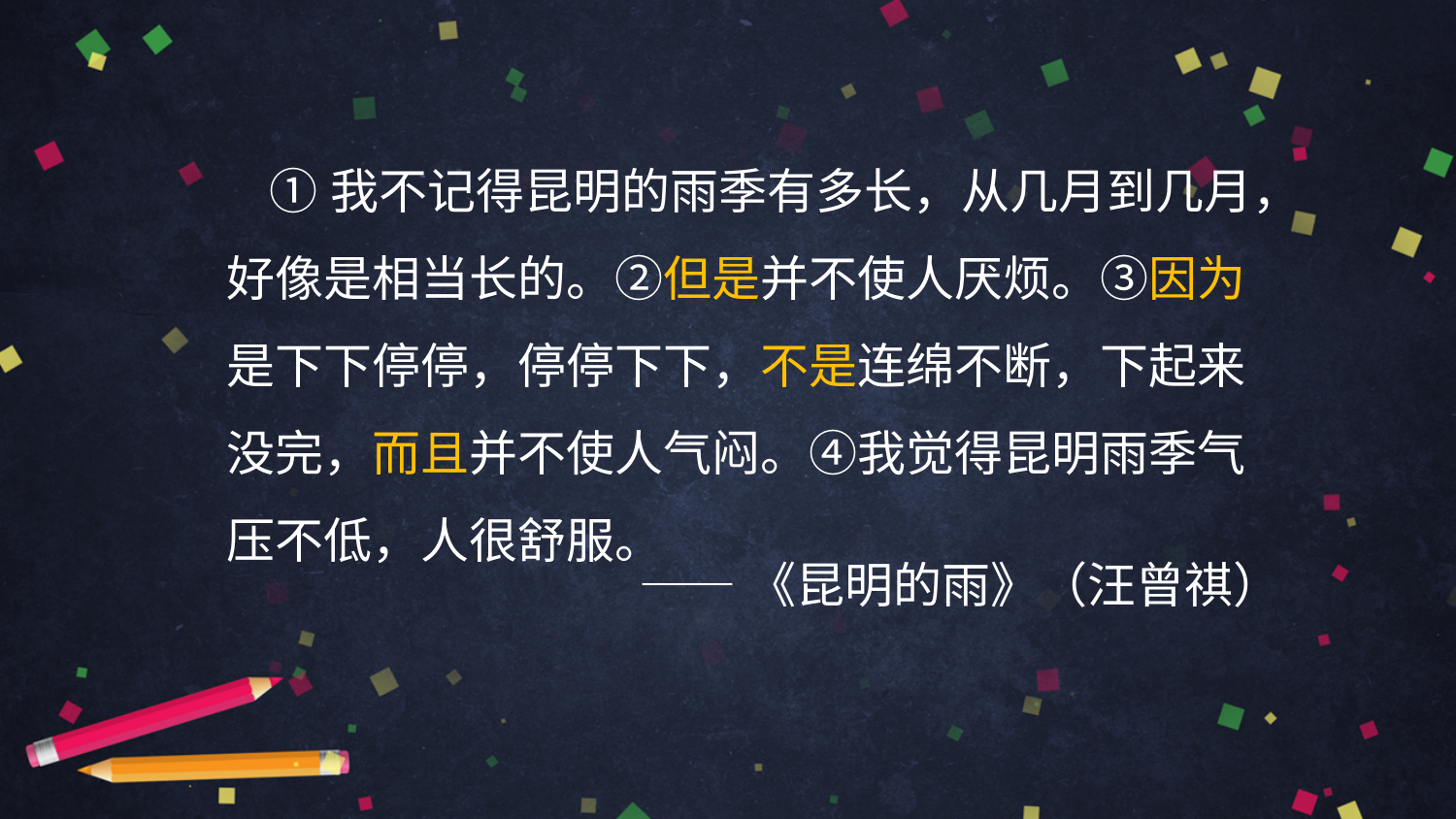

①我不记得昆明的雨季有多长，从几月到几月，好像是相当长的。②但是并不使人厌烦。③因为是下下停停，停停下下，不是连绵不断，下起来没完，而且并不使人气闷。④我觉得昆明雨季气压不低，人很舒服。

——《昆明的雨》（汪曾祺）